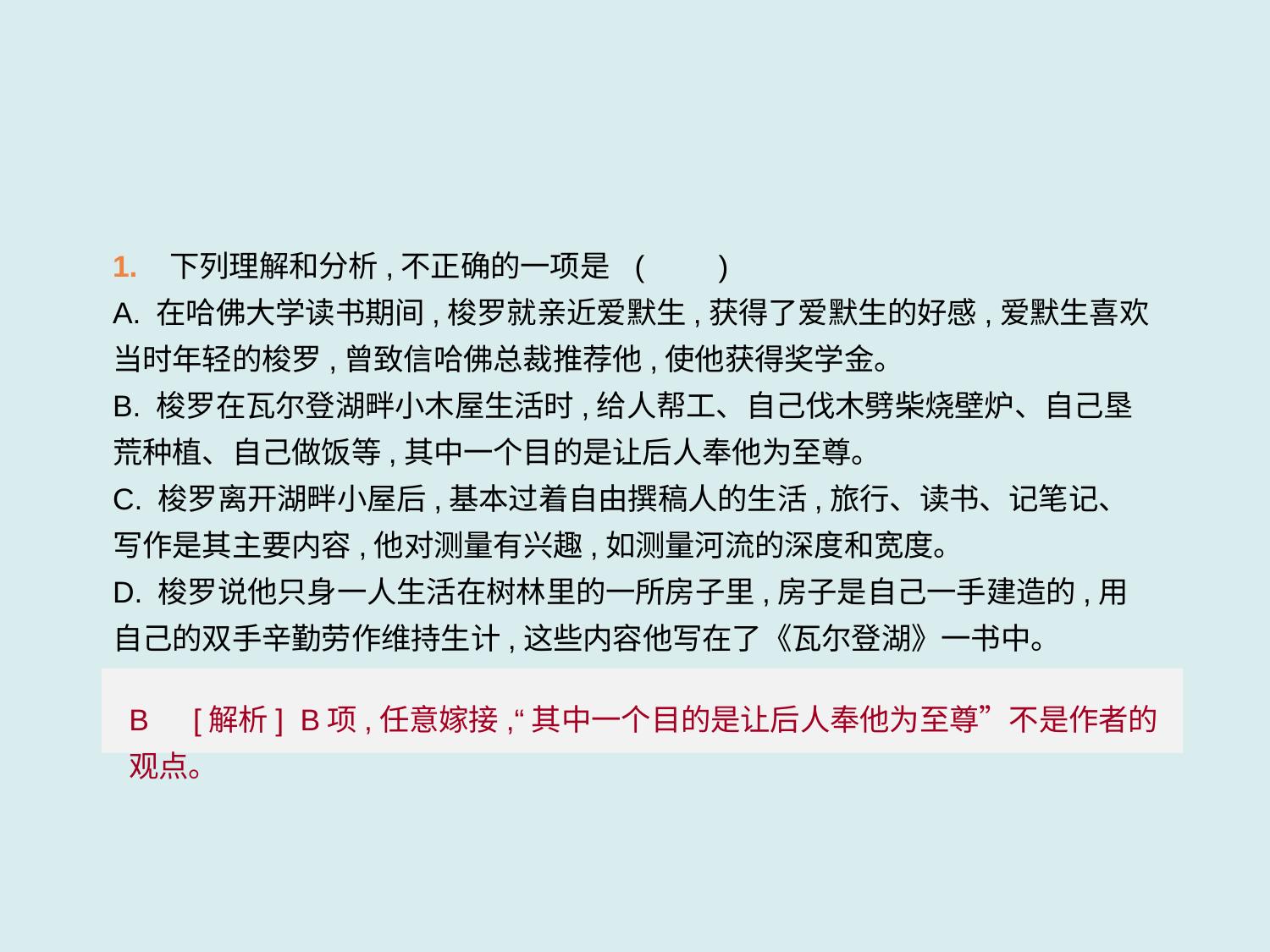

1.   下列理解和分析,不正确的一项是	 (　　)
A. 在哈佛大学读书期间,梭罗就亲近爱默生,获得了爱默生的好感,爱默生喜欢当时年轻的梭罗,曾致信哈佛总裁推荐他,使他获得奖学金。
B. 梭罗在瓦尔登湖畔小木屋生活时,给人帮工、自己伐木劈柴烧壁炉、自己垦荒种植、自己做饭等,其中一个目的是让后人奉他为至尊。
C. 梭罗离开湖畔小屋后,基本过着自由撰稿人的生活,旅行、读书、记笔记、写作是其主要内容,他对测量有兴趣,如测量河流的深度和宽度。
D. 梭罗说他只身一人生活在树林里的一所房子里,房子是自己一手建造的,用自己的双手辛勤劳作维持生计,这些内容他写在了《瓦尔登湖》一书中。

B　[解析]  B项,任意嫁接,“其中一个目的是让后人奉他为至尊”不是作者的观点。